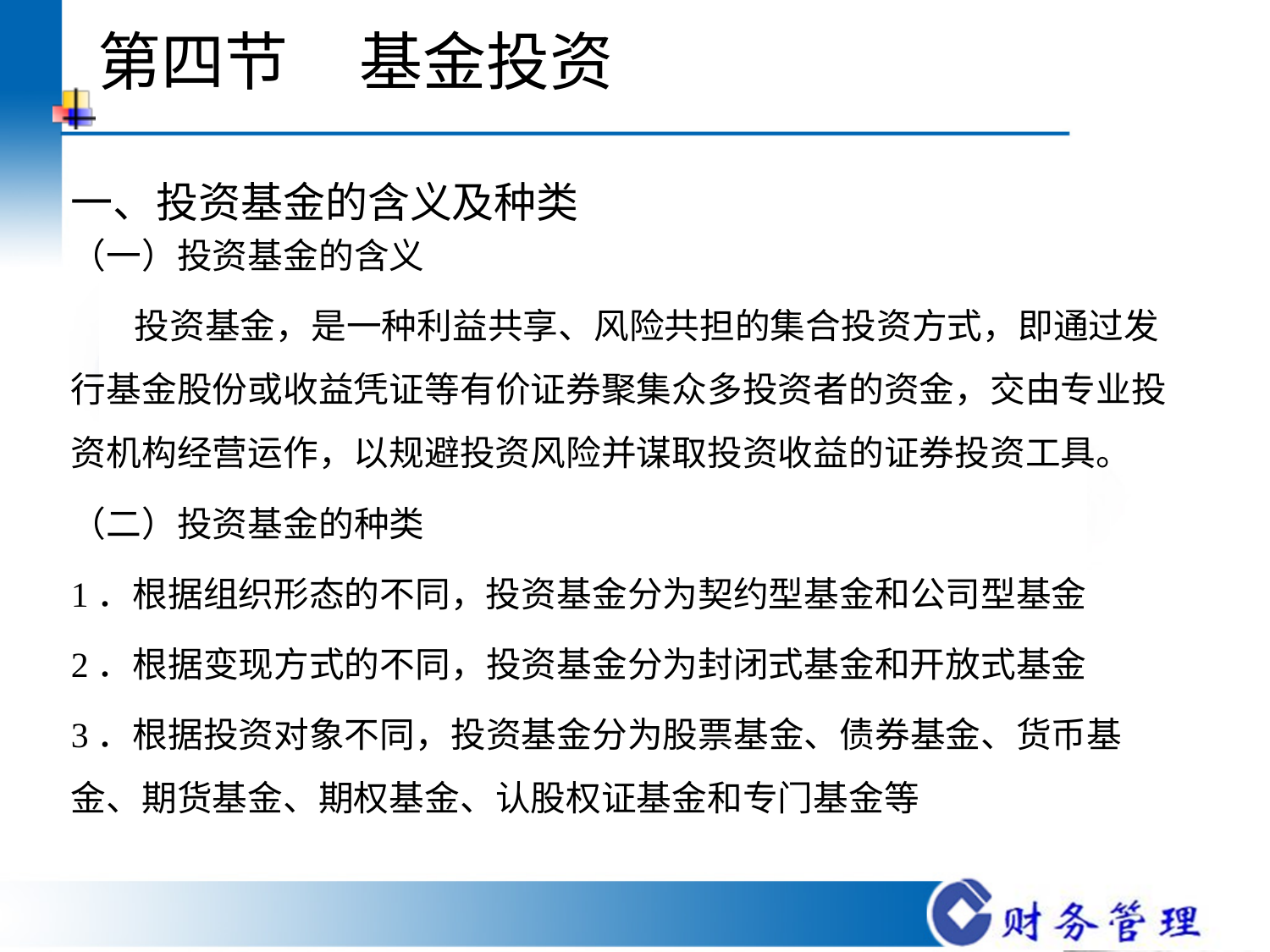

# 第四节     基金投资
一、投资基金的含义及种类
（一）投资基金的含义
       投资基金，是一种利益共享、风险共担的集合投资方式，即通过发行基金股份或收益凭证等有价证券聚集众多投资者的资金，交由专业投资机构经营运作，以规避投资风险并谋取投资收益的证券投资工具。
（二）投资基金的种类
1．根据组织形态的不同，投资基金分为契约型基金和公司型基金
2．根据变现方式的不同，投资基金分为封闭式基金和开放式基金
3．根据投资对象不同，投资基金分为股票基金、债券基金、货币基金、期货基金、期权基金、认股权证基金和专门基金等
34